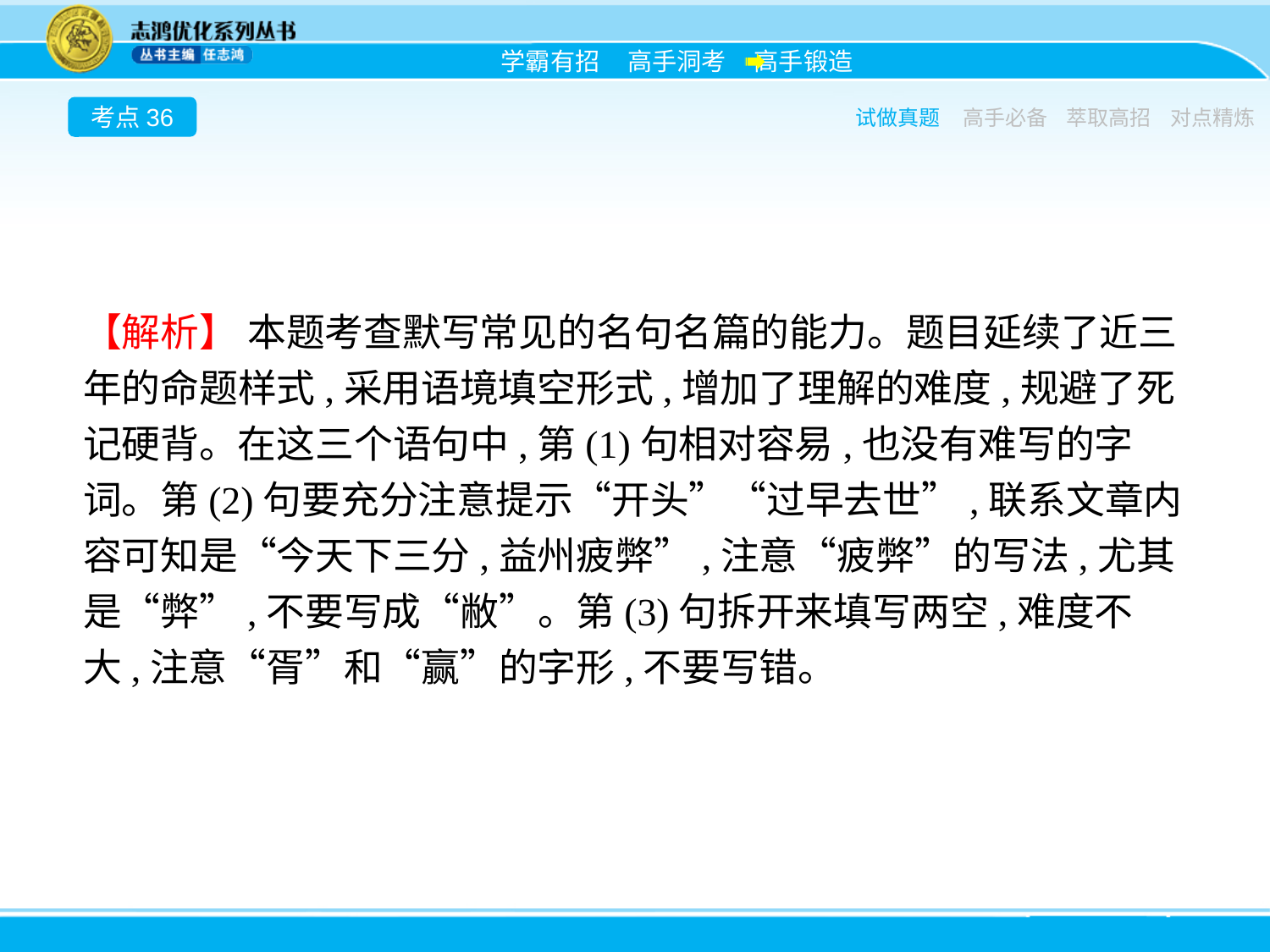

考点36
试做真题
高手必备
萃取高招
对点精炼
【解析】 本题考查默写常见的名句名篇的能力。题目延续了近三年的命题样式,采用语境填空形式,增加了理解的难度,规避了死记硬背。在这三个语句中,第(1)句相对容易,也没有难写的字词。第(2)句要充分注意提示“开头”“过早去世”,联系文章内容可知是“今天下三分,益州疲弊”,注意“疲弊”的写法,尤其是“弊”,不要写成“敝”。第(3)句拆开来填写两空,难度不大,注意“胥”和“赢”的字形,不要写错。